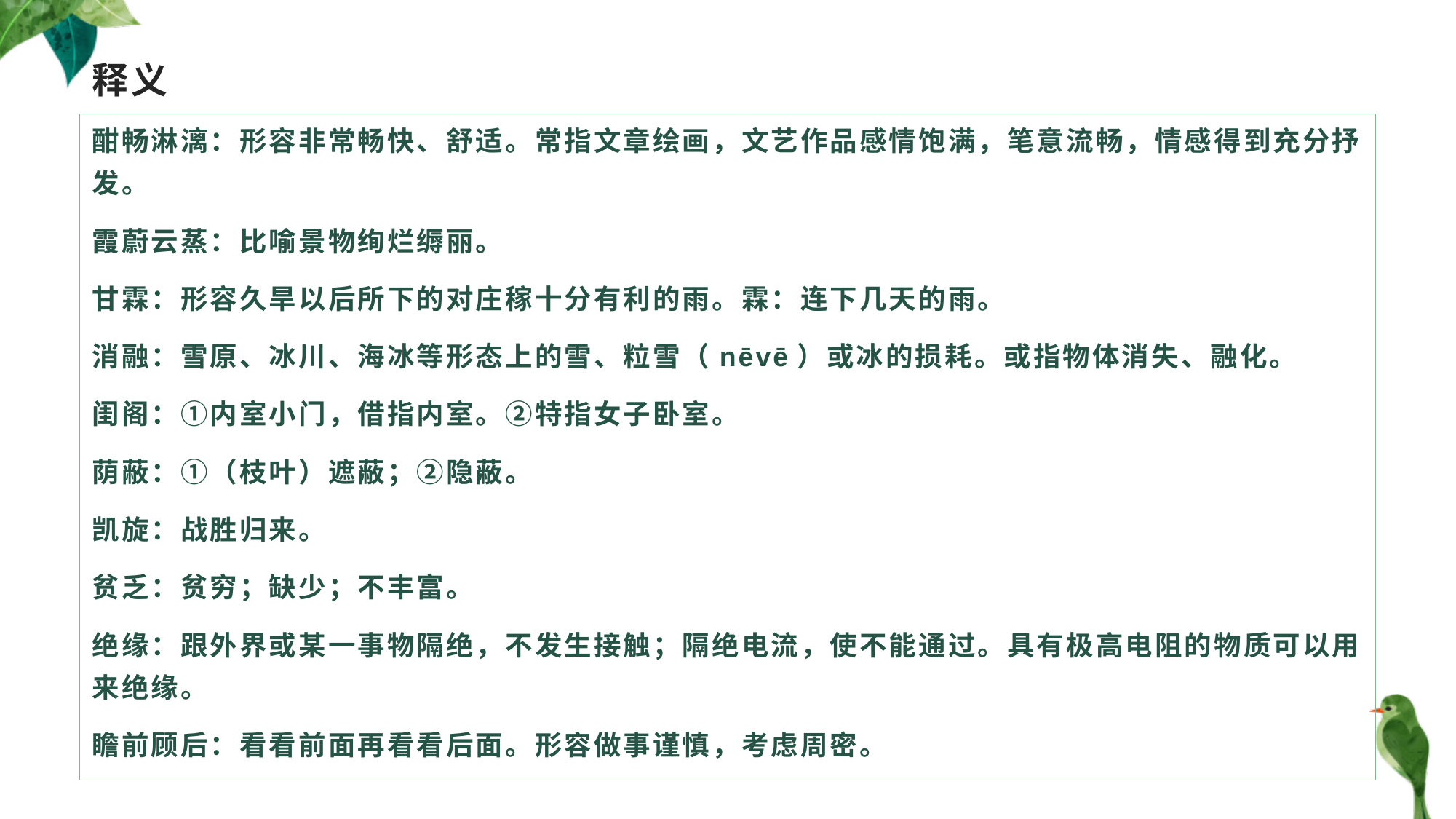

# 释义
酣畅淋漓：形容非常畅快、舒适。常指文章绘画，文艺作品感情饱满，笔意流畅，情感得到充分抒发。
霞蔚云蒸：比喻景物绚烂缛丽。
甘霖：形容久旱以后所下的对庄稼十分有利的雨。霖：连下几天的雨。
消融：雪原、冰川、海冰等形态上的雪、粒雪（nēvē）或冰的损耗。或指物体消失、融化。
闺阁：①内室小门，借指内室。②特指女子卧室。
荫蔽：①（枝叶）遮蔽；②隐蔽。
凯旋：战胜归来。
贫乏：贫穷；缺少；不丰富。
绝缘：跟外界或某一事物隔绝，不发生接触；隔绝电流，使不能通过。具有极高电阻的物质可以用来绝缘。
瞻前顾后：看看前面再看看后面。形容做事谨慎，考虑周密。